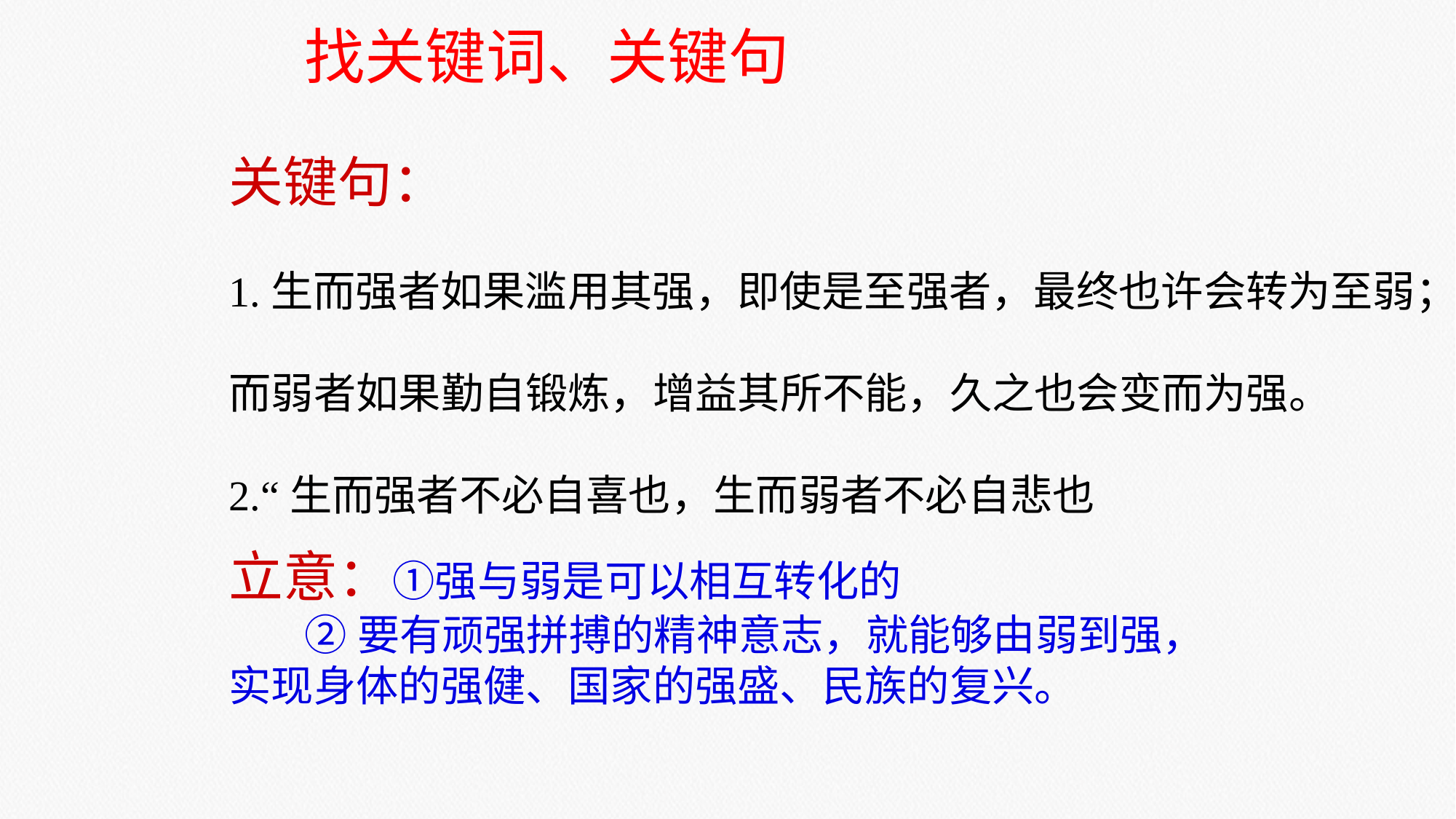

找关键词、关键句
关键句：
1.生而强者如果滥用其强，即使是至强者，最终也许会转为至弱；而弱者如果勤自锻炼，增益其所不能，久之也会变而为强。
2.“生而强者不必自喜也，生而弱者不必自悲也
立意：①强与弱是可以相互转化的
        ②要有顽强拼搏的精神意志，就能够由弱到强，实现身体的强健、国家的强盛、民族的复兴。